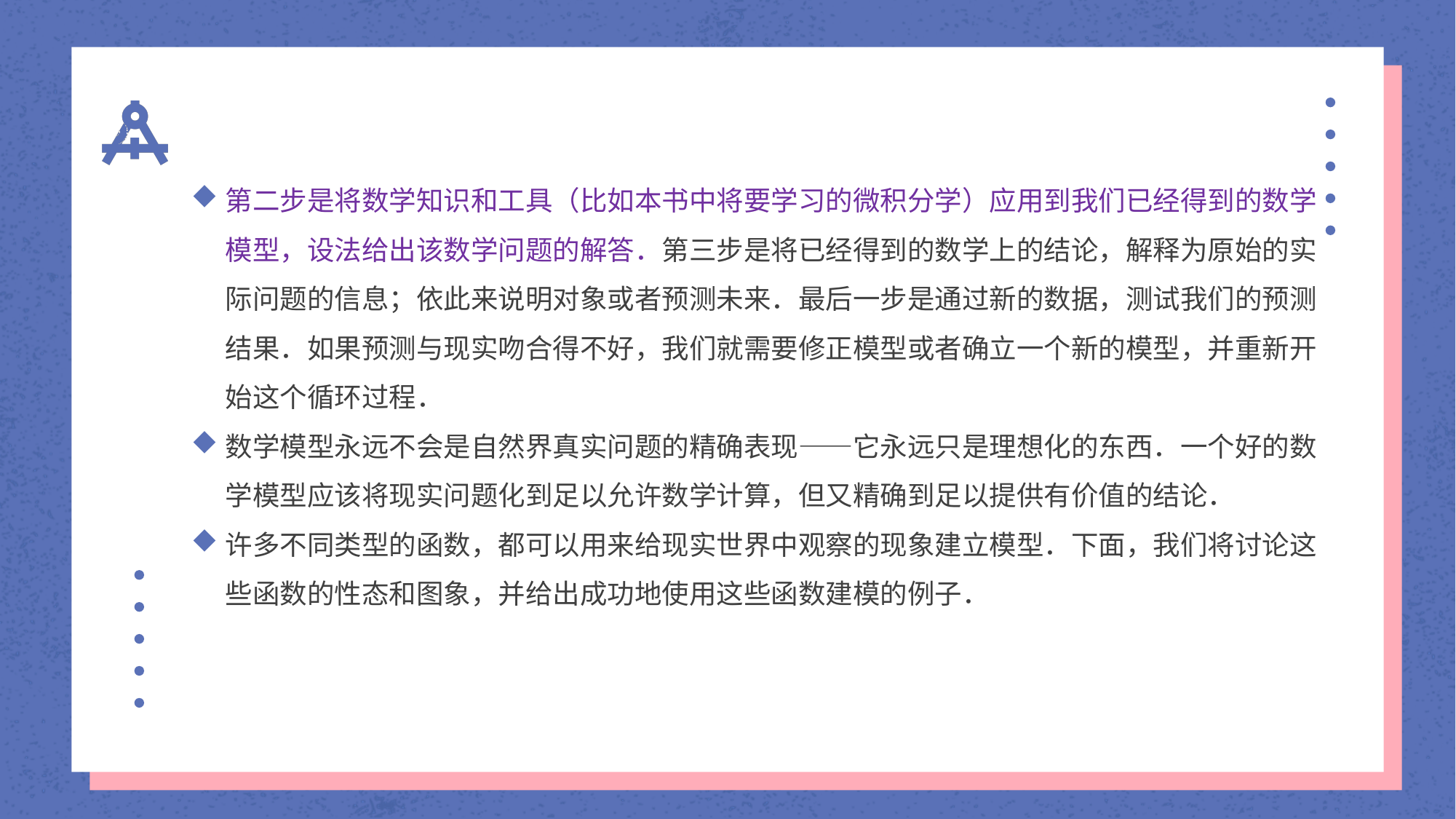

第二步是将数学知识和工具（比如本书中将要学习的微积分学）应用到我们已经得到的数学模型，设法给出该数学问题的解答．第三步是将已经得到的数学上的结论，解释为原始的实际问题的信息；依此来说明对象或者预测未来．最后一步是通过新的数据，测试我们的预测结果．如果预测与现实吻合得不好，我们就需要修正模型或者确立一个新的模型，并重新开始这个循环过程．
数学模型永远不会是自然界真实问题的精确表现——它永远只是理想化的东西．一个好的数学模型应该将现实问题化到足以允许数学计算，但又精确到足以提供有价值的结论．
许多不同类型的函数，都可以用来给现实世界中观察的现象建立模型．下面，我们将讨论这些函数的性态和图象，并给出成功地使用这些函数建模的例子．